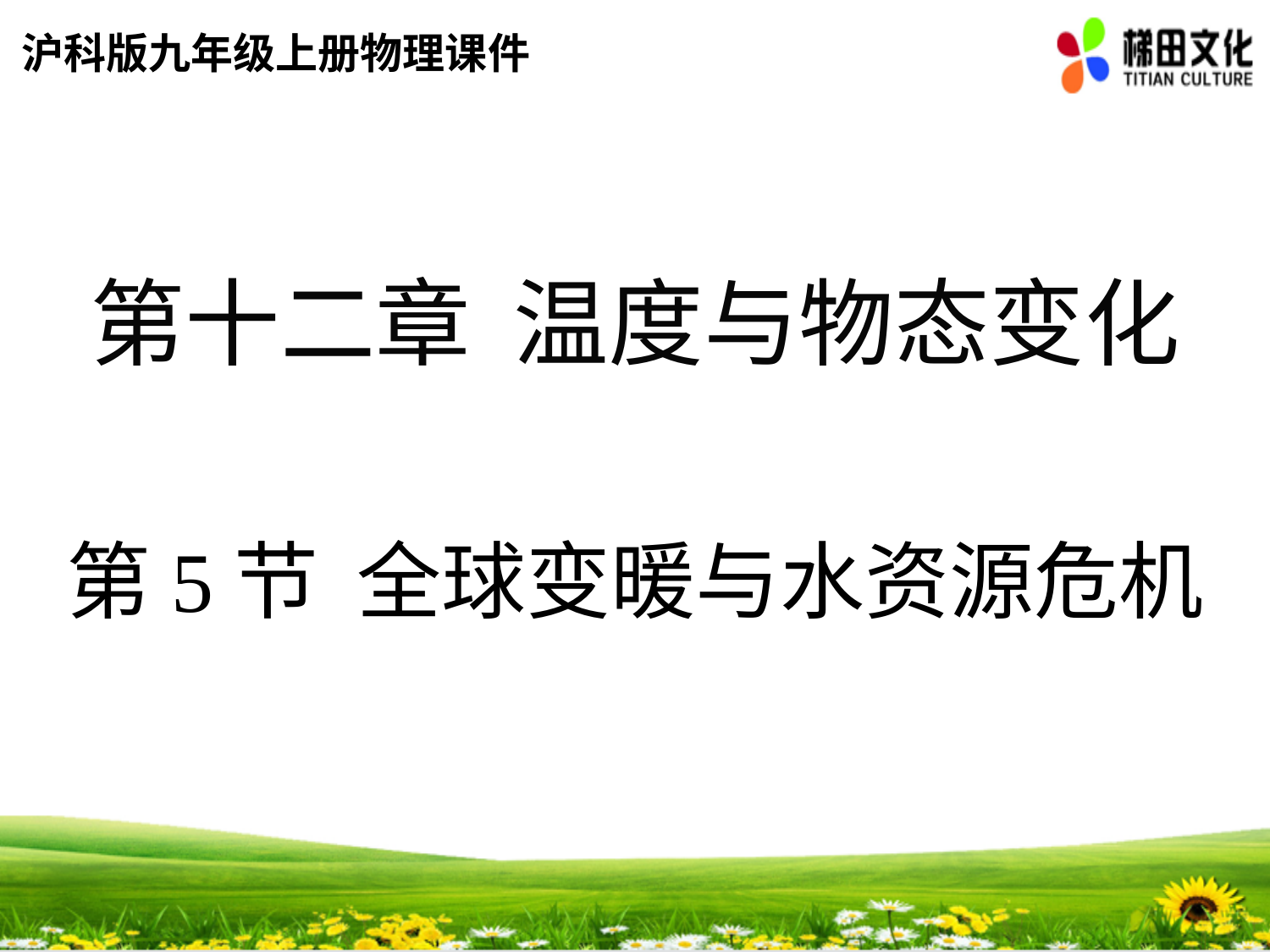

沪科版九年级上册物理课件
第十二章  温度与物态变化

第5节  全球变暖与水资源危机